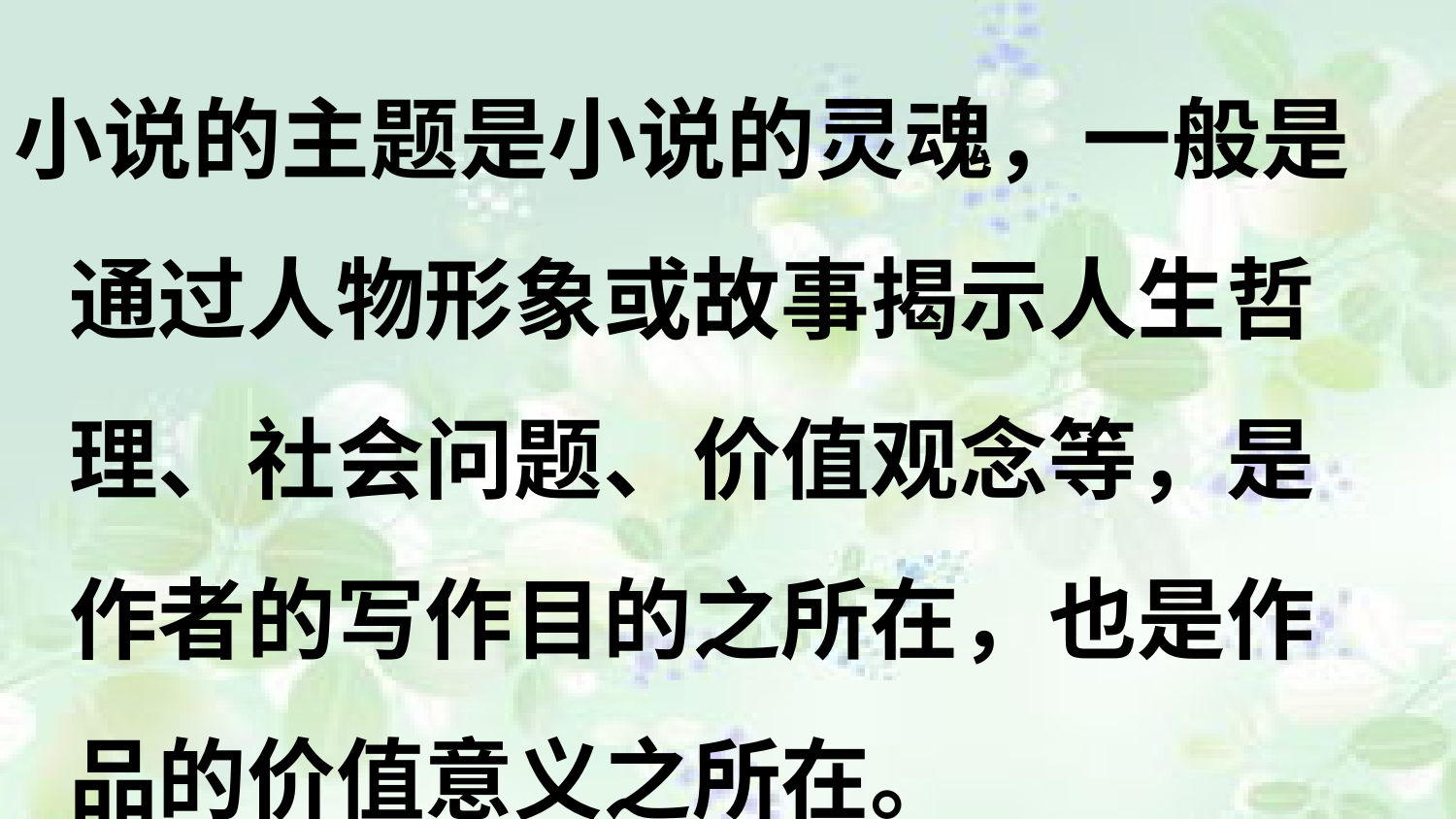

小说的主题是小说的灵魂，一般是通过人物形象或故事揭示人生哲理、社会问题、价值观念等，是作者的写作目的之所在，也是作品的价值意义之所在。